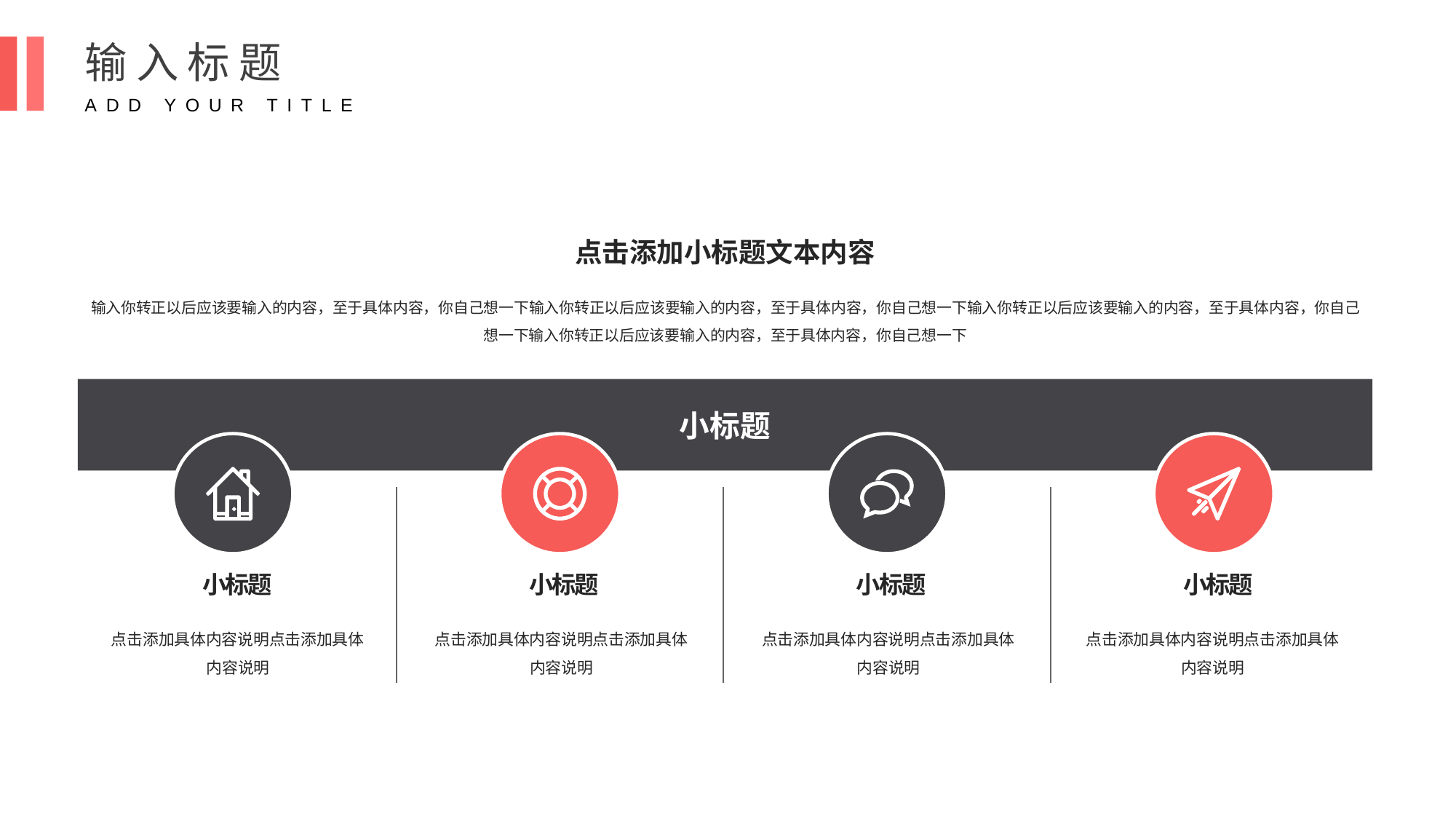

输入标题
ADD YOUR TITLE

点击添加小标题文本内容
输入你转正以后应该要输入的内容，至于具体内容，你自己想一下输入你转正以后应该要输入的内容，至于具体内容，你自己想一下输入你转正以后应该要输入的内容，至于具体内容，你自己想一下输入你转正以后应该要输入的内容，至于具体内容，你自己想一下
小标题

小标题
点击添加具体内容说明点击添加具体内容说明

小标题
点击添加具体内容说明点击添加具体内容说明

小标题
点击添加具体内容说明点击添加具体内容说明

小标题
点击添加具体内容说明点击添加具体内容说明